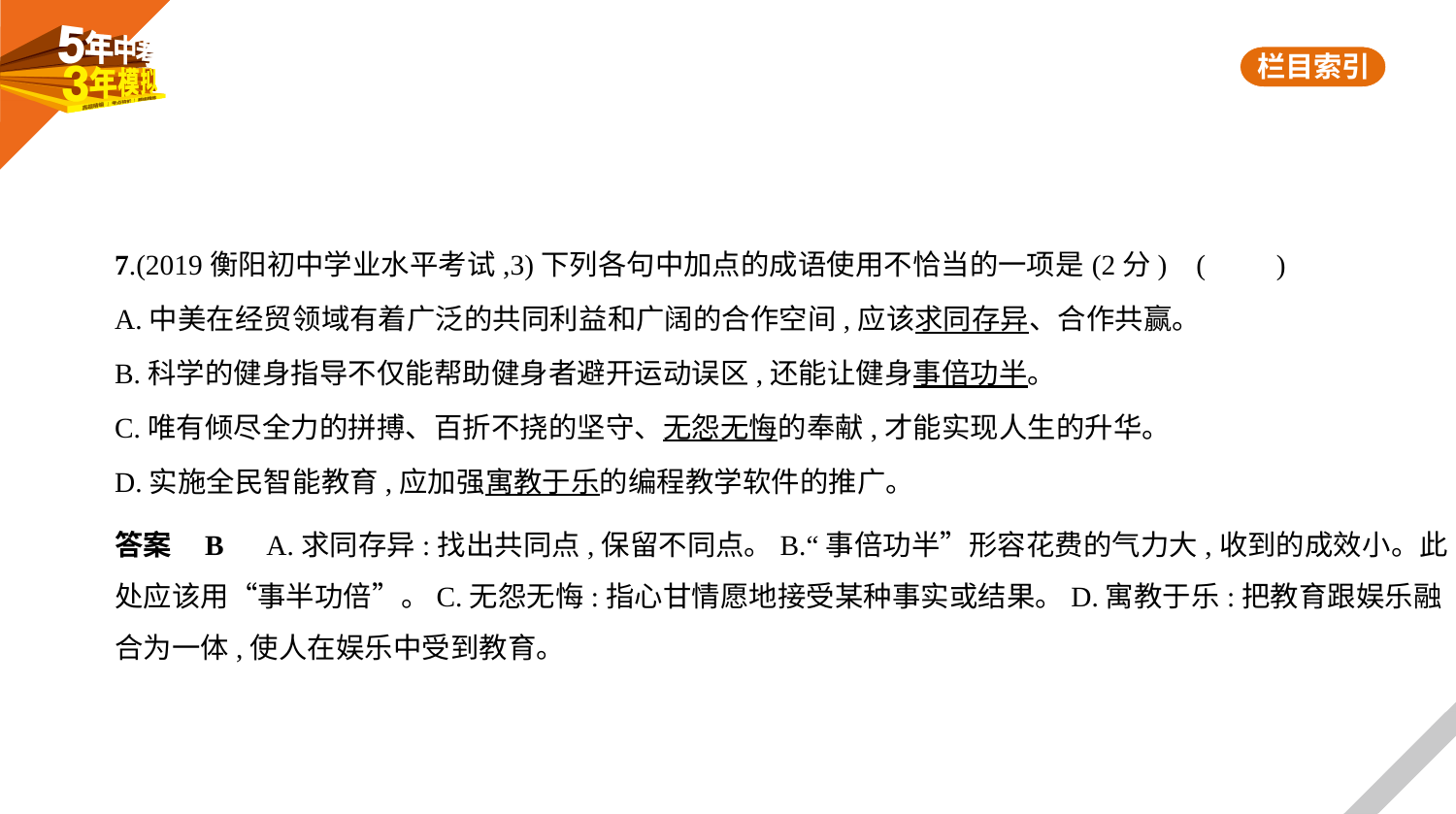

7.(2019衡阳初中学业水平考试,3)下列各句中加点的成语使用不恰当的一项是(2分) (　　)
A.中美在经贸领域有着广泛的共同利益和广阔的合作空间,应该求同存异、合作共赢。
B.科学的健身指导不仅能帮助健身者避开运动误区,还能让健身事倍功半。
C.唯有倾尽全力的拼搏、百折不挠的坚守、无怨无悔的奉献,才能实现人生的升华。
D.实施全民智能教育,应加强寓教于乐的编程教学软件的推广。
答案    B　A.求同存异:找出共同点,保留不同点。B.“事倍功半”形容花费的气力大,收到的成效小。此
处应该用“事半功倍”。C.无怨无悔:指心甘情愿地接受某种事实或结果。D.寓教于乐:把教育跟娱乐融
合为一体,使人在娱乐中受到教育。